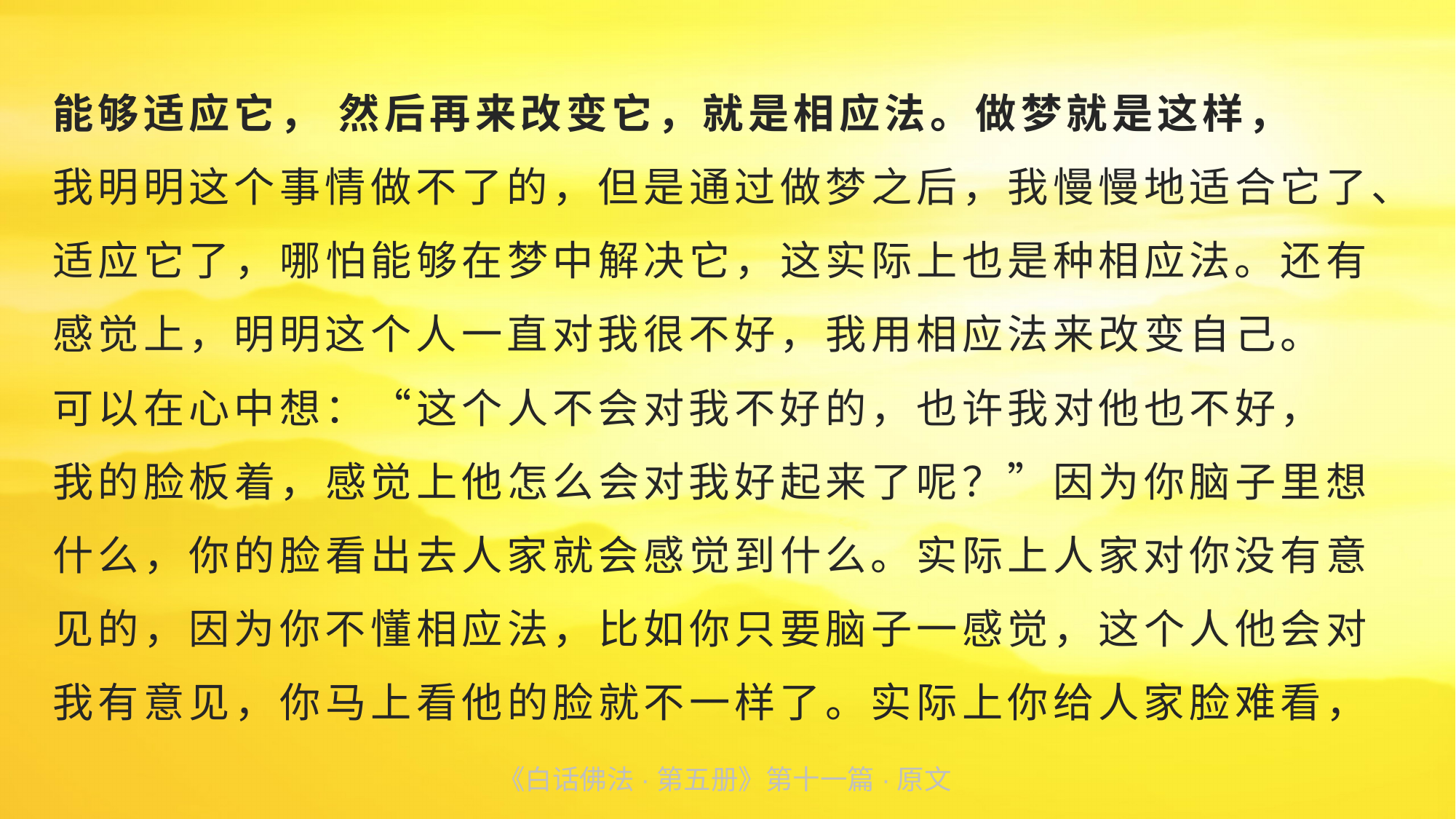

能够适应它， 然后再来改变它，就是相应法。做梦就是这样，
我明明这个事情做不了的，但是通过做梦之后，我慢慢地适合它了、适应它了，哪怕能够在梦中解决它，这实际上也是种相应法。还有感觉上，明明这个人一直对我很不好，我用相应法来改变自己。
可以在心中想：“这个人不会对我不好的，也许我对他也不好，
我的脸板着，感觉上他怎么会对我好起来了呢？”因为你脑子里想什么，你的脸看出去人家就会感觉到什么。实际上人家对你没有意见的，因为你不懂相应法，比如你只要脑子一感觉，这个人他会对我有意见，你马上看他的脸就不一样了。实际上你给人家脸难看，
《白话佛法·第五册》第十一篇·原文